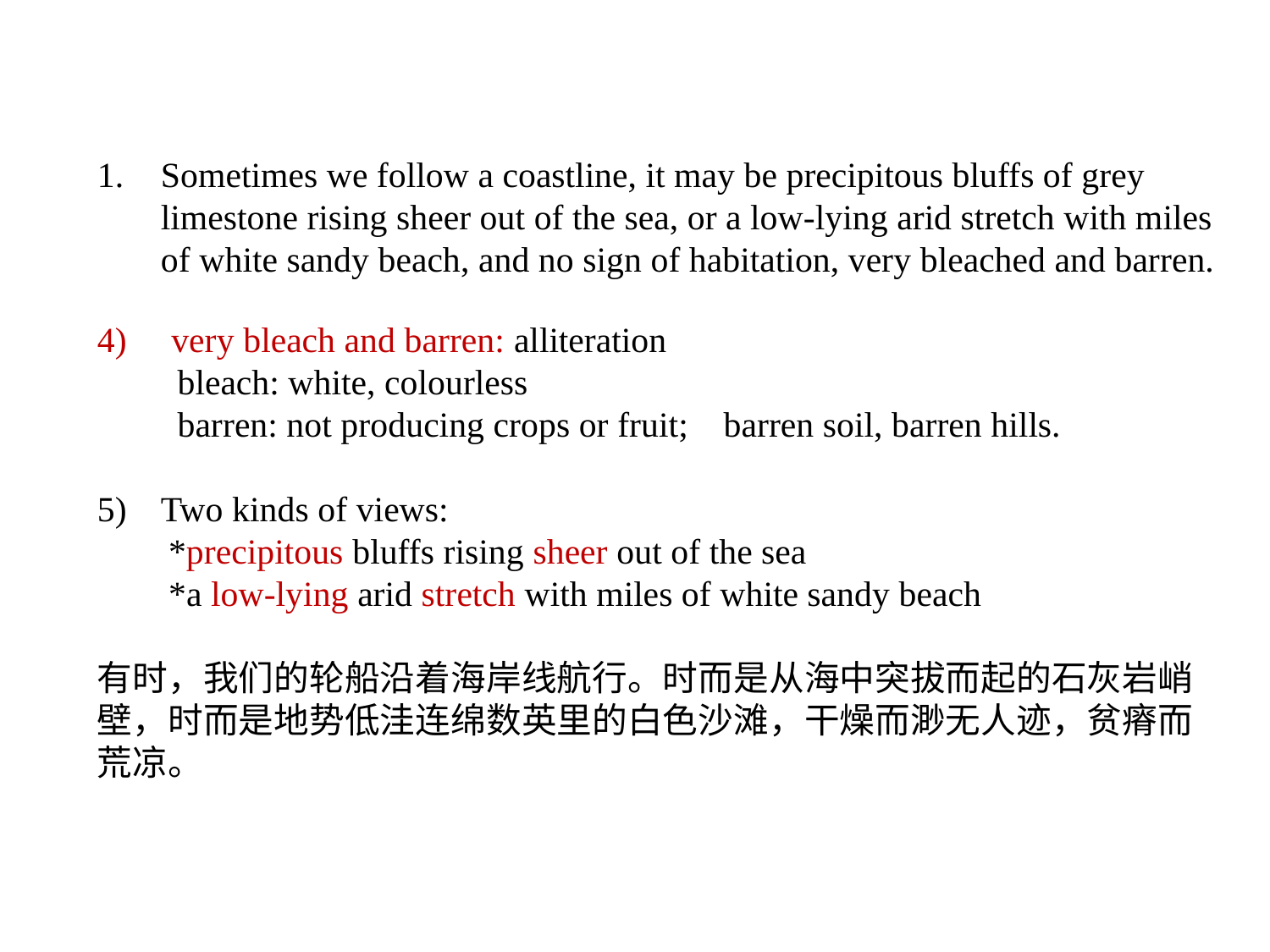

Sometimes we follow a coastline, it may be precipitous bluffs of grey limestone rising sheer out of the sea, or a low-lying arid stretch with miles of white sandy beach, and no sign of habitation, very bleached and barren.

4)     very bleach and barren: alliteration
         bleach: white, colourless
         barren: not producing crops or fruit;    barren soil, barren hills.

Two kinds of views:
        *precipitous bluffs rising sheer out of the sea
        *a low-lying arid stretch with miles of white sandy beach

有时，我们的轮船沿着海岸线航行。时而是从海中突拔而起的石灰岩峭壁，时而是地势低洼连绵数英里的白色沙滩，干燥而渺无人迹，贫瘠而荒凉。